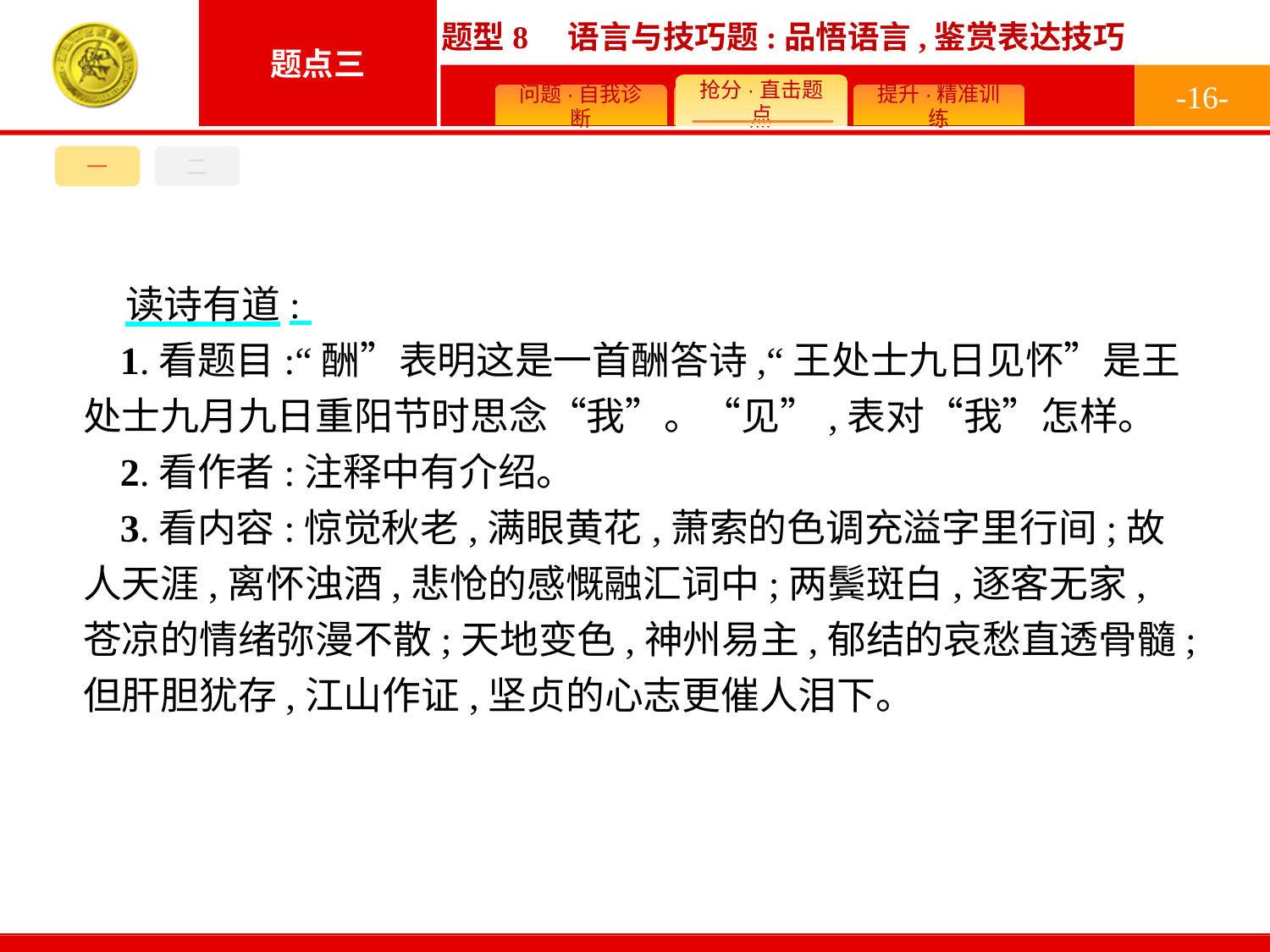

-16-
一
二
读诗有道:
1.看题目:“酬”表明这是一首酬答诗,“王处士九日见怀”是王处士九月九日重阳节时思念“我”。“见”,表对“我”怎样。
2.看作者:注释中有介绍。
3.看内容:惊觉秋老,满眼黄花,萧索的色调充溢字里行间;故人天涯,离怀浊酒,悲怆的感慨融汇词中;两鬓斑白,逐客无家,苍凉的情绪弥漫不散;天地变色,神州易主,郁结的哀愁直透骨髓;但肝胆犹存,江山作证,坚贞的心志更催人泪下。